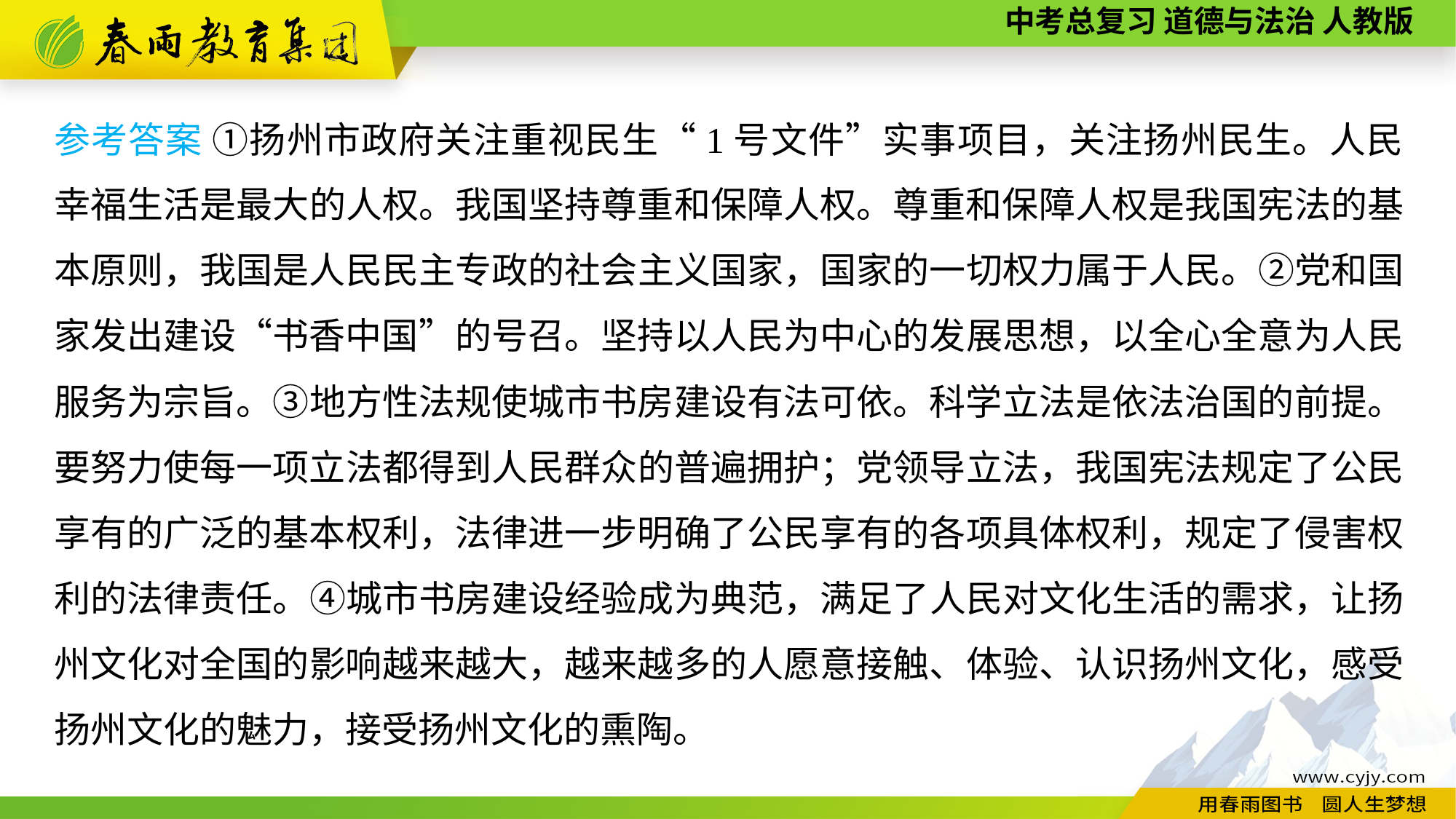

参考答案 ①扬州市政府关注重视民生“1号文件”实事项目，关注扬州民生。人民幸福生活是最大的人权。我国坚持尊重和保障人权。尊重和保障人权是我国宪法的基本原则，我国是人民民主专政的社会主义国家，国家的一切权力属于人民。②党和国家发出建设“书香中国”的号召。坚持以人民为中心的发展思想，以全心全意为人民服务为宗旨。③地方性法规使城市书房建设有法可依。科学立法是依法治国的前提。要努力使每一项立法都得到人民群众的普遍拥护；党领导立法，我国宪法规定了公民享有的广泛的基本权利，法律进一步明确了公民享有的各项具体权利，规定了侵害权利的法律责任。④城市书房建设经验成为典范，满足了人民对文化生活的需求，让扬州文化对全国的影响越来越大，越来越多的人愿意接触、体验、认识扬州文化，感受扬州文化的魅力，接受扬州文化的熏陶。